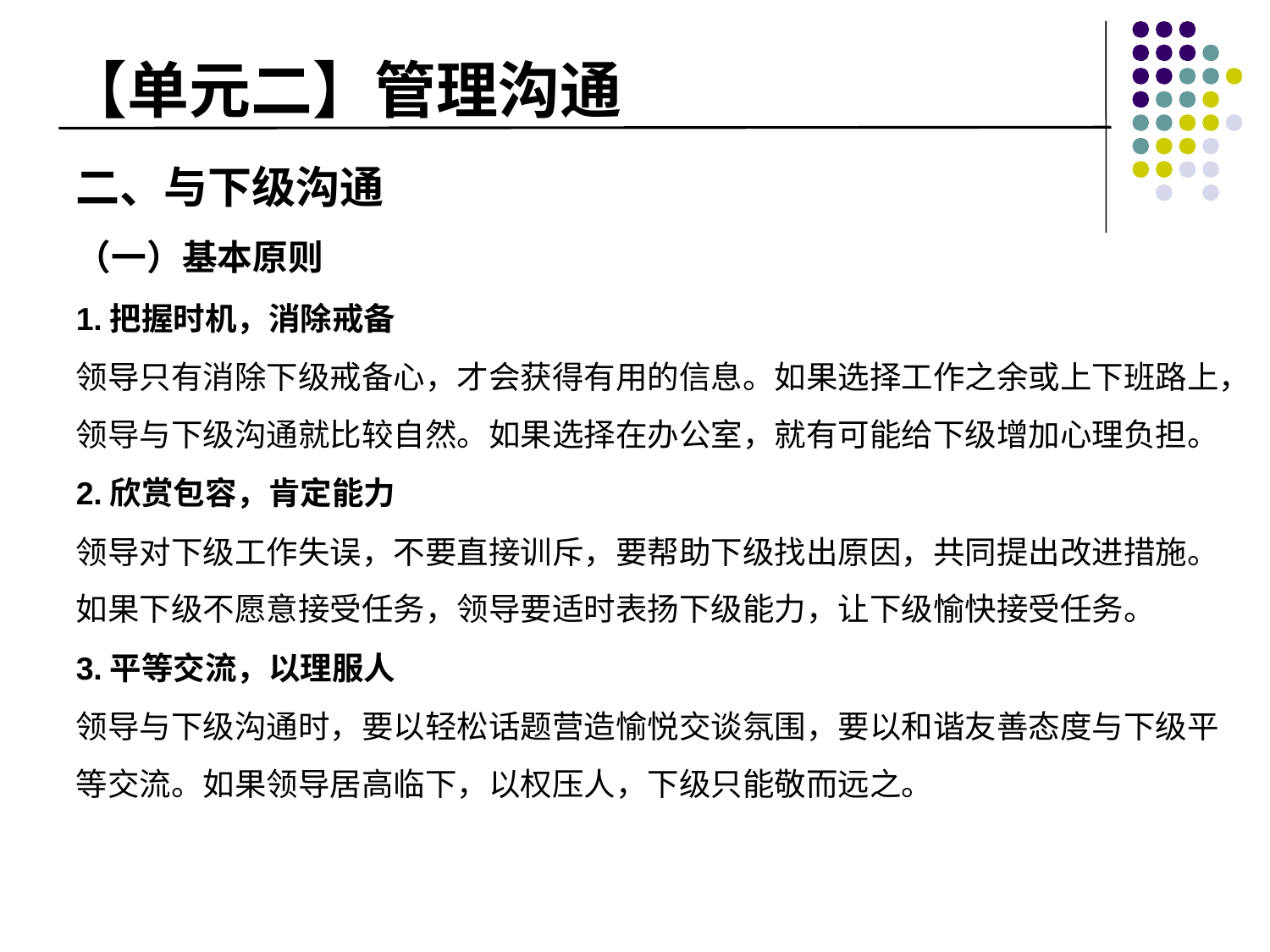

# 【单元二】管理沟通
二、与下级沟通
（一）基本原则
1.把握时机，消除戒备
领导只有消除下级戒备心，才会获得有用的信息。如果选择工作之余或上下班路上，领导与下级沟通就比较自然。如果选择在办公室，就有可能给下级增加心理负担。
2.欣赏包容，肯定能力
领导对下级工作失误，不要直接训斥，要帮助下级找出原因，共同提出改进措施。如果下级不愿意接受任务，领导要适时表扬下级能力，让下级愉快接受任务。
3.平等交流，以理服人
领导与下级沟通时，要以轻松话题营造愉悦交谈氛围，要以和谐友善态度与下级平等交流。如果领导居高临下，以权压人，下级只能敬而远之。